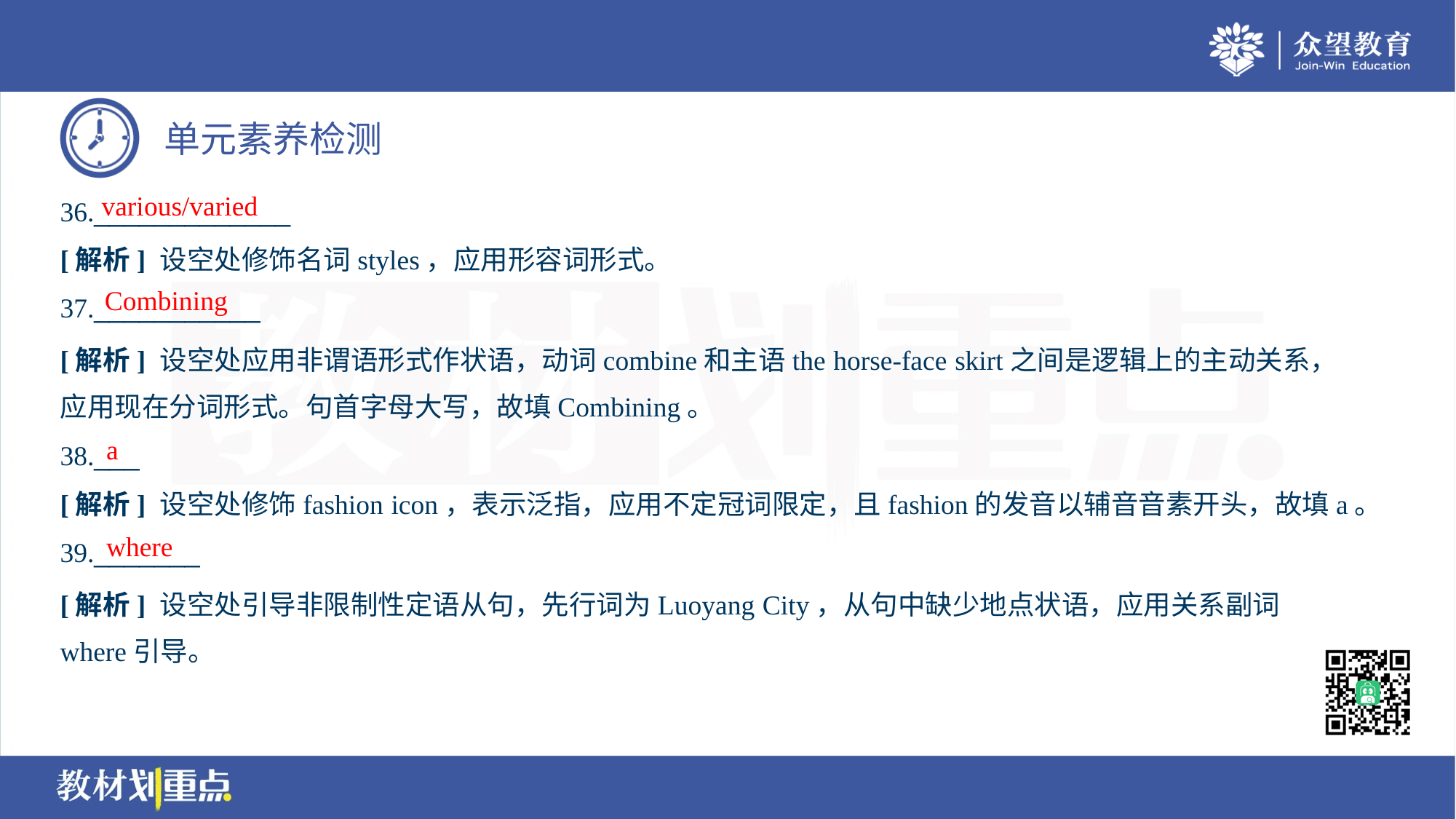

various/varied
36._____________
[解析] 设空处修饰名词styles，应用形容词形式。
Combining
37.___________
[解析] 设空处应用非谓语形式作状语，动词combine和主语the horse-face skirt之间是逻辑上的主动关系，
应用现在分词形式。句首字母大写，故填Combining。
a
38.___
[解析] 设空处修饰fashion icon，表示泛指，应用不定冠词限定，且fashion的发音以辅音音素开头，故填a。
where
39._______
[解析] 设空处引导非限制性定语从句，先行词为Luoyang City，从句中缺少地点状语，应用关系副词
where引导。